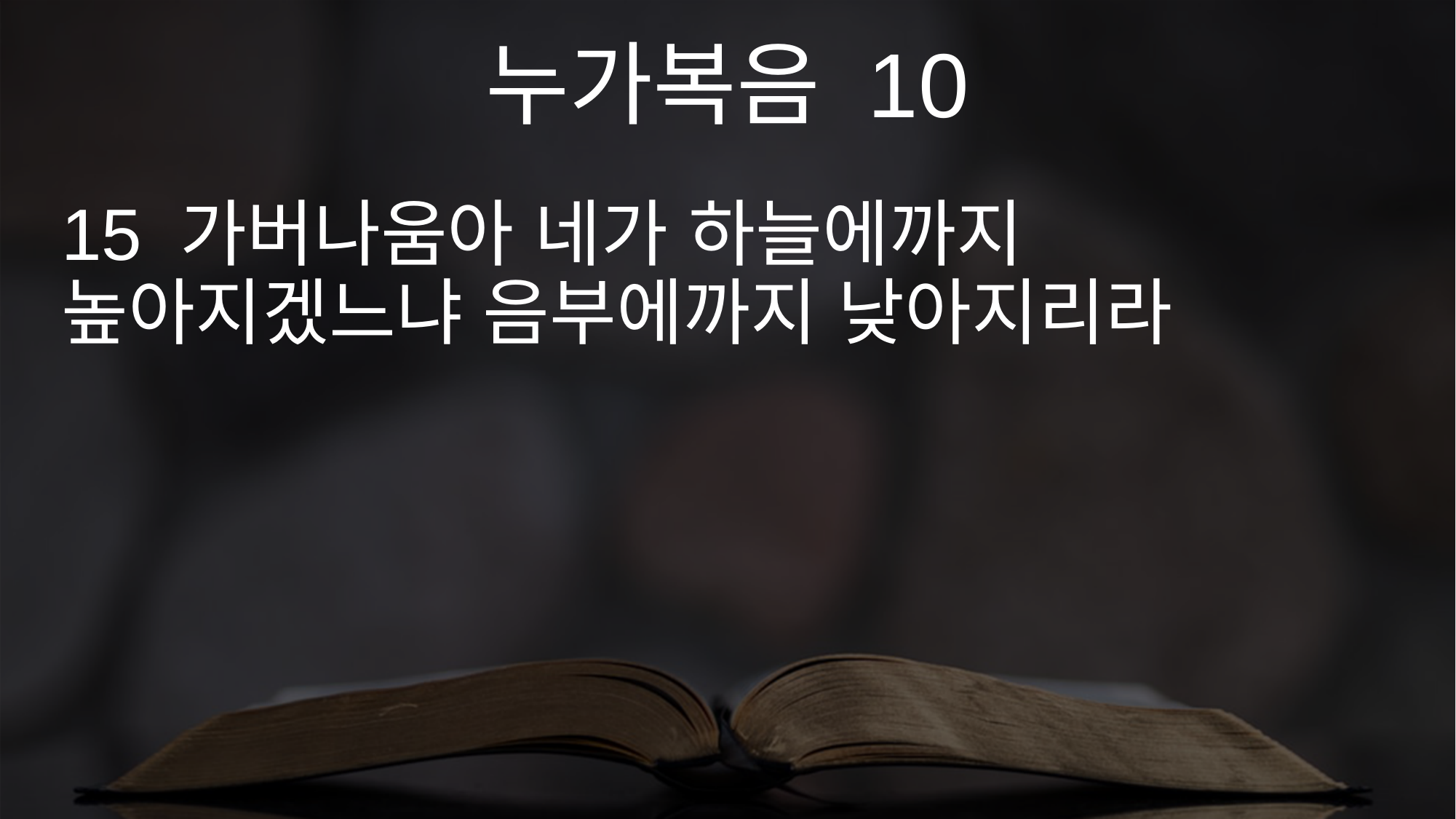

누가복음 10
15 가버나움아 네가 하늘에까지 높아지겠느냐 음부에까지 낮아지리라